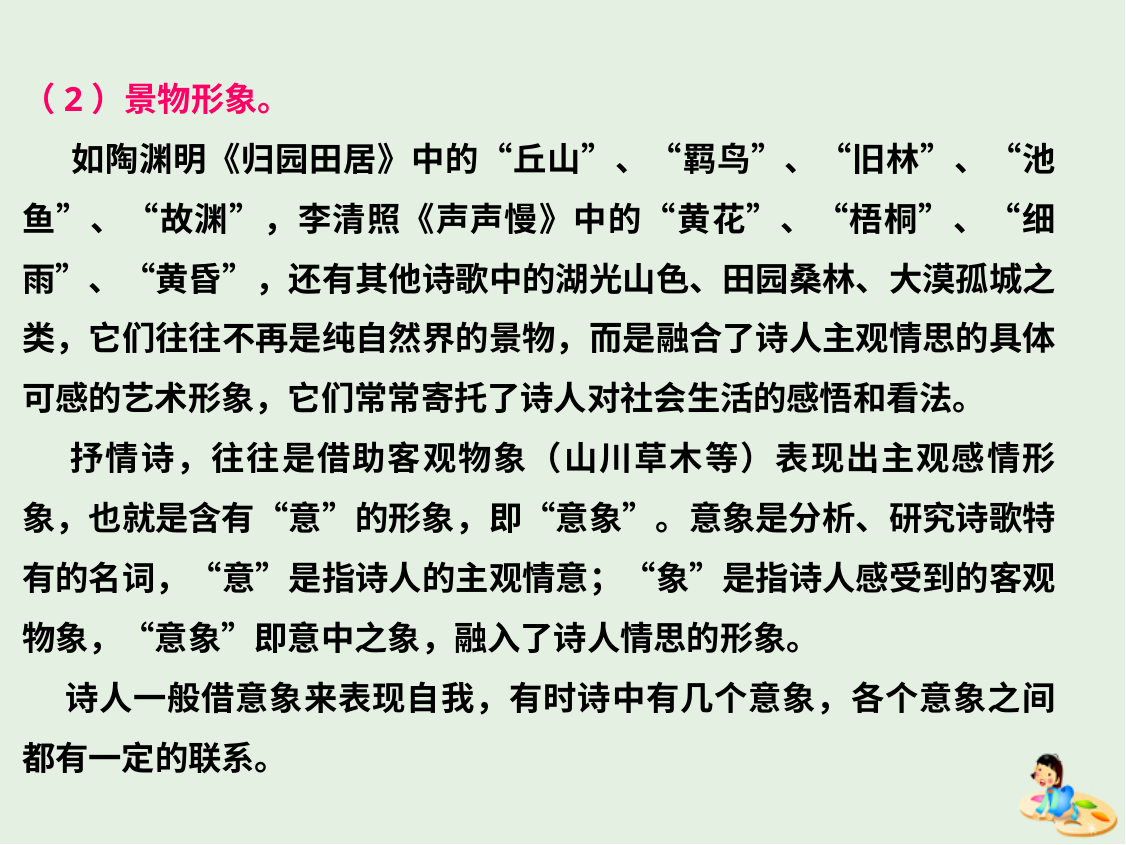

（2）景物形象。
     如陶渊明《归园田居》中的“丘山”、“羁鸟”、“旧林”、“池鱼”、“故渊”，李清照《声声慢》中的“黄花”、“梧桐”、“细雨”、“黄昏”，还有其他诗歌中的湖光山色、田园桑林、大漠孤城之类，它们往往不再是纯自然界的景物，而是融合了诗人主观情思的具体可感的艺术形象，它们常常寄托了诗人对社会生活的感悟和看法。
    抒情诗，往往是借助客观物象（山川草木等）表现出主观感情形象，也就是含有“意”的形象，即“意象”。意象是分析、研究诗歌特有的名词，“意”是指诗人的主观情意；“象”是指诗人感受到的客观物象，“意象”即意中之象，融入了诗人情思的形象。
    诗人一般借意象来表现自我，有时诗中有几个意象，各个意象之间都有一定的联系。